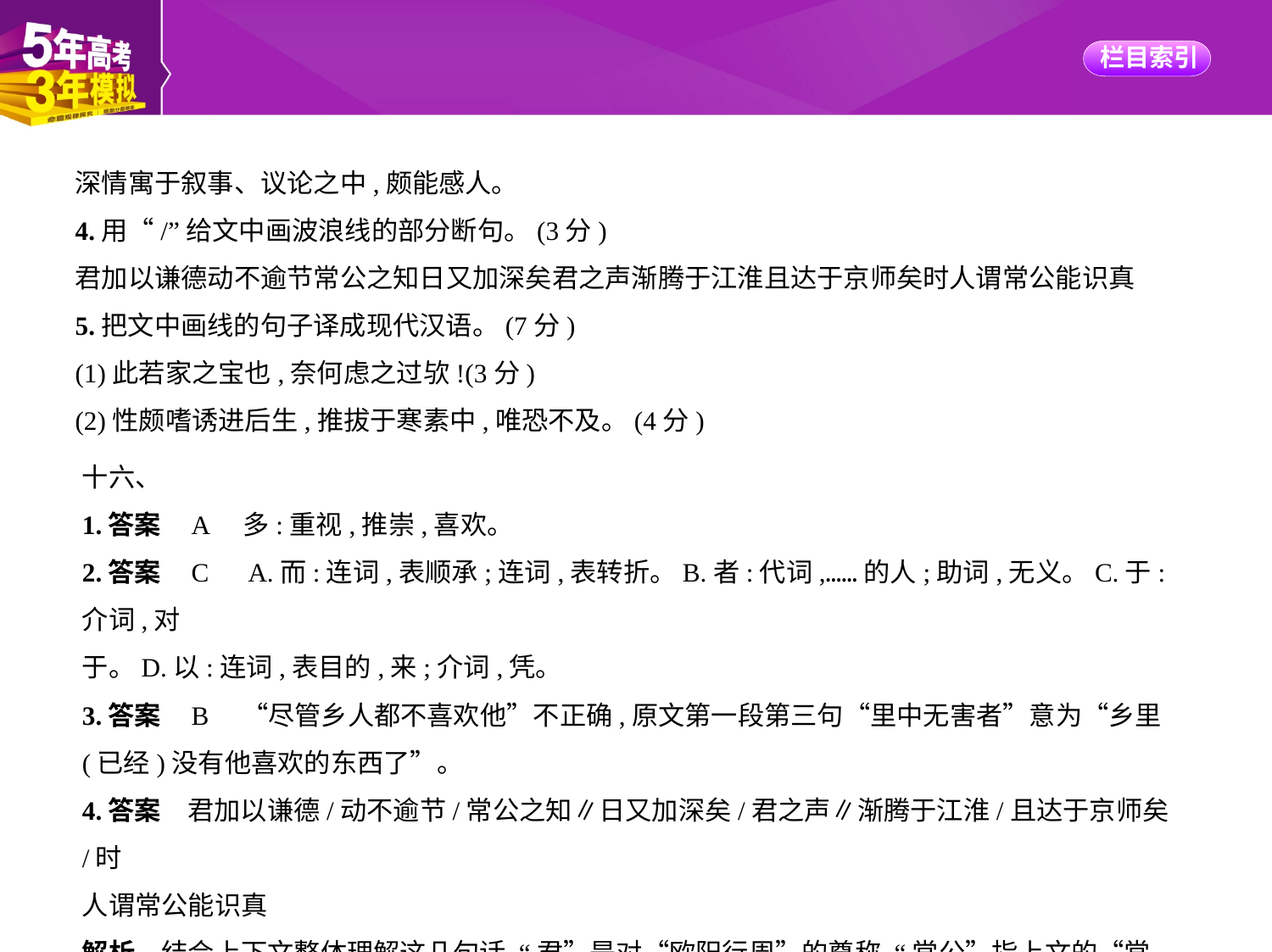

深情寓于叙事、议论之中,颇能感人。
4.用“/”给文中画波浪线的部分断句。(3分)
君加以谦德动不逾节常公之知日又加深矣君之声渐腾于江淮且达于京师矣时人谓常公能识真
5.把文中画线的句子译成现代汉语。(7分)
(1)此若家之宝也,奈何虑之过欤!(3分)
(2)性颇嗜诱进后生,推拔于寒素中,唯恐不及。(4分)
十六、
1.答案    A　多:重视,推崇,喜欢。
2.答案    C　A.而:连词,表顺承;连词,表转折。B.者:代词,……的人;助词,无义。C.于:介词,对
于。D.以:连词,表目的,来;介词,凭。
3.答案    B　“尽管乡人都不喜欢他”不正确,原文第一段第三句“里中无害者”意为“乡里
(已经)没有他喜欢的东西了”。
4.答案　君加以谦德/动不逾节/常公之知∥日又加深矣/君之声∥渐腾于江淮/且达于京师矣/时
人谓常公能识真
解析　结合上下文整体理解这几句话,“君”是对“欧阳行周”的尊称,“常公”指上文的“常
衮”。注意常见的标志性词语,如“矣”常用于句末,“且”常用于开头。